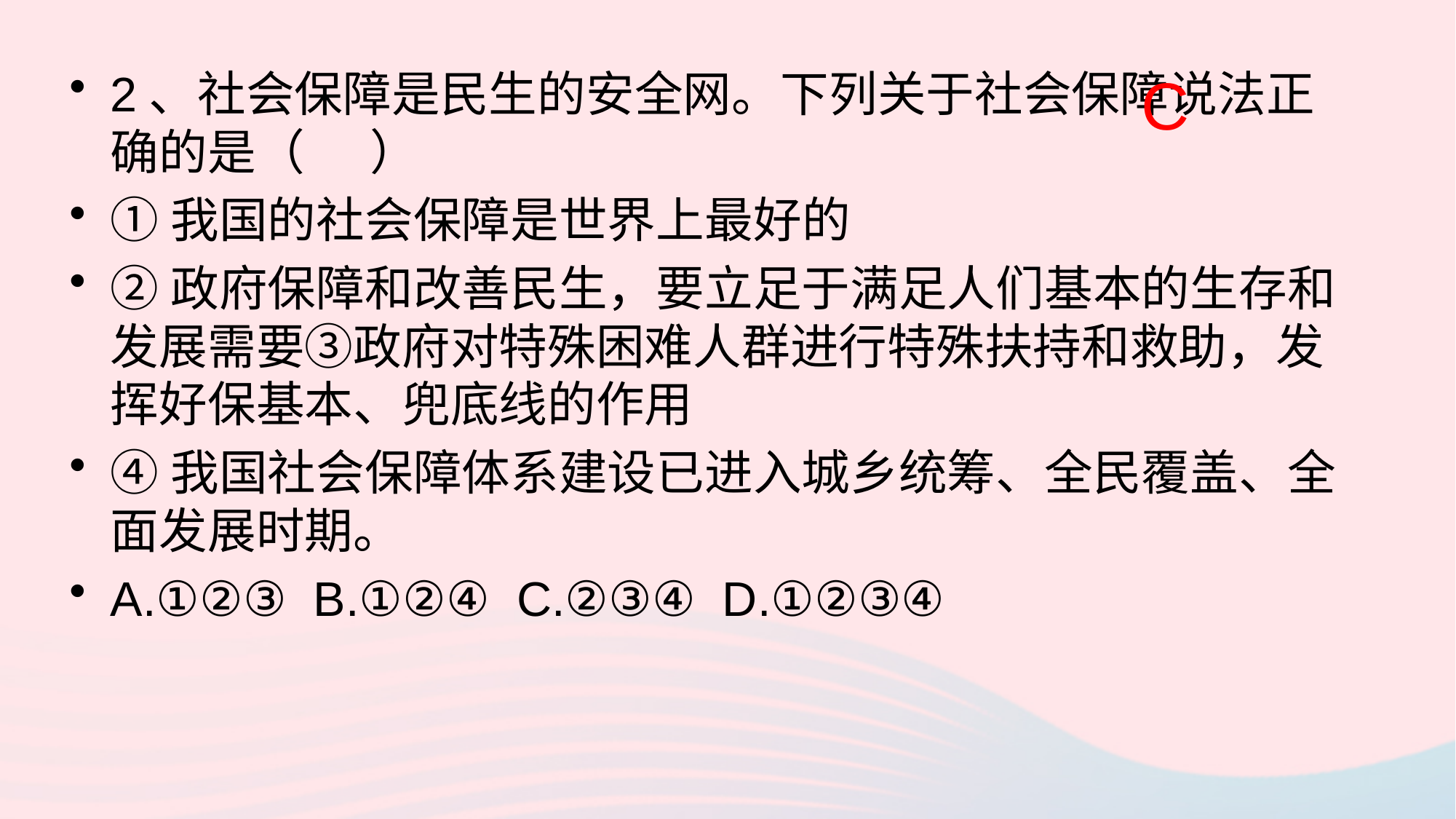

2、社会保障是民生的安全网。下列关于社会保障说法正确的是（      ）
①我国的社会保障是世界上最好的
②政府保障和改善民生，要立足于满足人们基本的生存和发展需要③政府对特殊困难人群进行特殊扶持和救助，发挥好保基本、兜底线的作用
④我国社会保障体系建设已进入城乡统筹、全民覆盖、全面发展时期。
A.①②③  B.①②④  C.②③④  D.①②③④
C